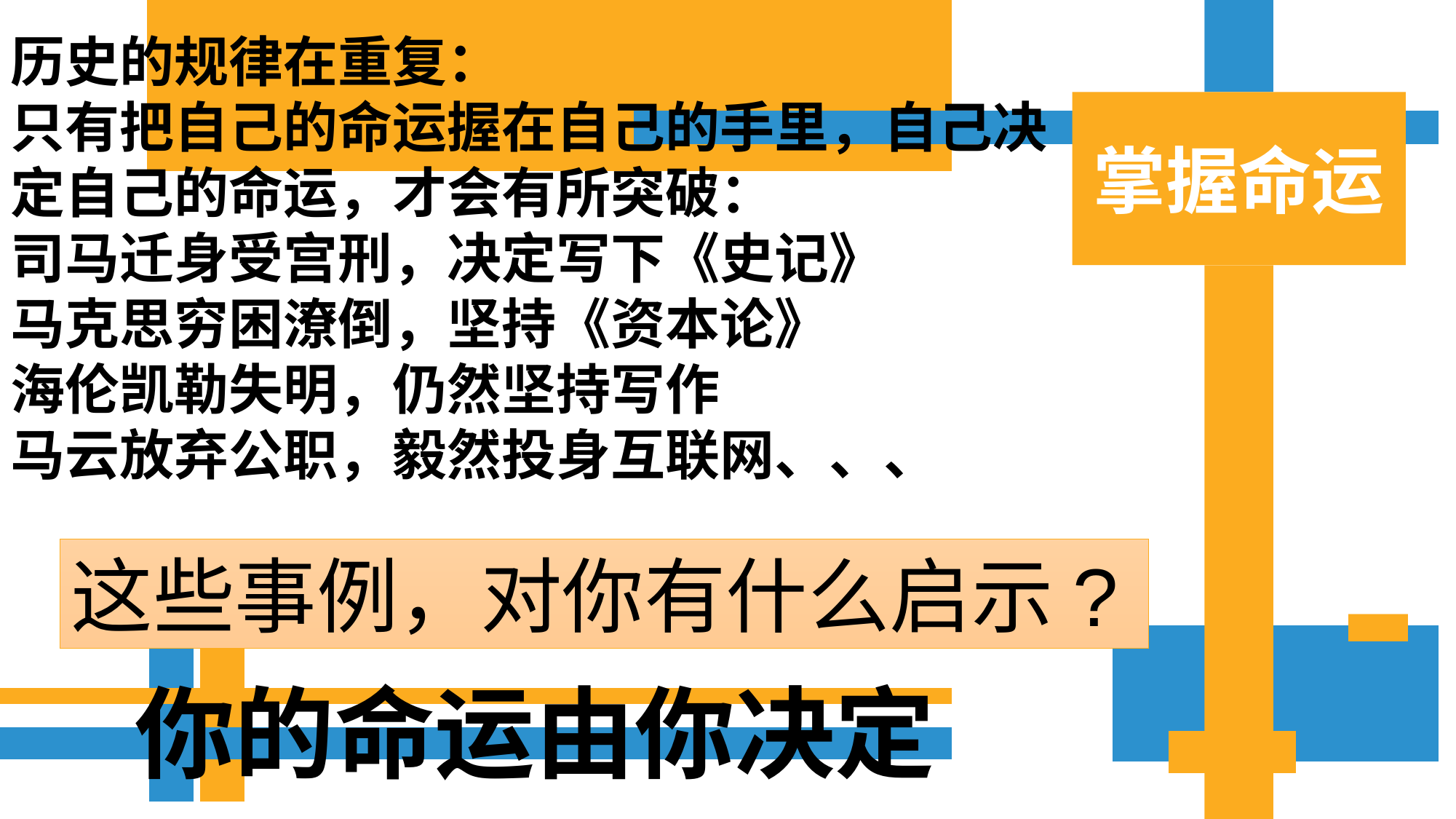

历史的规律在重复：
只有把自己的命运握在自己的手里，自己决定自己的命运，才会有所突破：
司马迁身受宫刑，决定写下《史记》
马克思穷困潦倒，坚持《资本论》
海伦凯勒失明，仍然坚持写作
马云放弃公职，毅然投身互联网、、、

掌握命运

这些事例，对你有什么启示?
你的命运由你决定